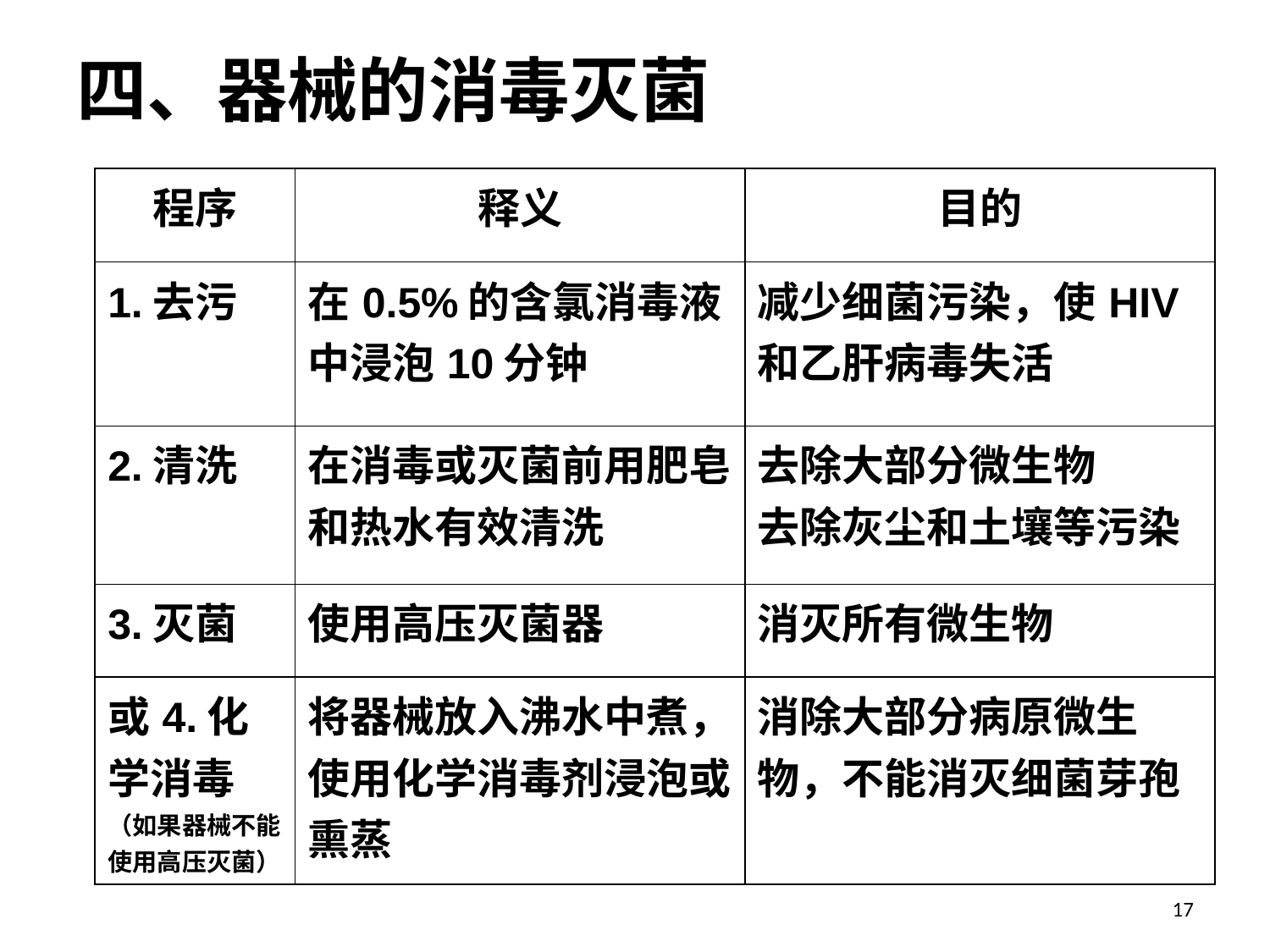

四、器械的消毒灭菌
| 程序 | 释义 | 目的 |
| --- | --- | --- |
| 1.去污 | 在0.5%的含氯消毒液中浸泡10分钟 | 减少细菌污染，使HIV和乙肝病毒失活 |
| 2.清洗 | 在消毒或灭菌前用肥皂和热水有效清洗 | 去除大部分微生物 去除灰尘和土壤等污染 |
| 3.灭菌 | 使用高压灭菌器 | 消灭所有微生物 |
| 或4.化学消毒 （如果器械不能使用高压灭菌） | 将器械放入沸水中煮， 使用化学消毒剂浸泡或熏蒸 | 消除大部分病原微生物，不能消灭细菌芽孢 |
17